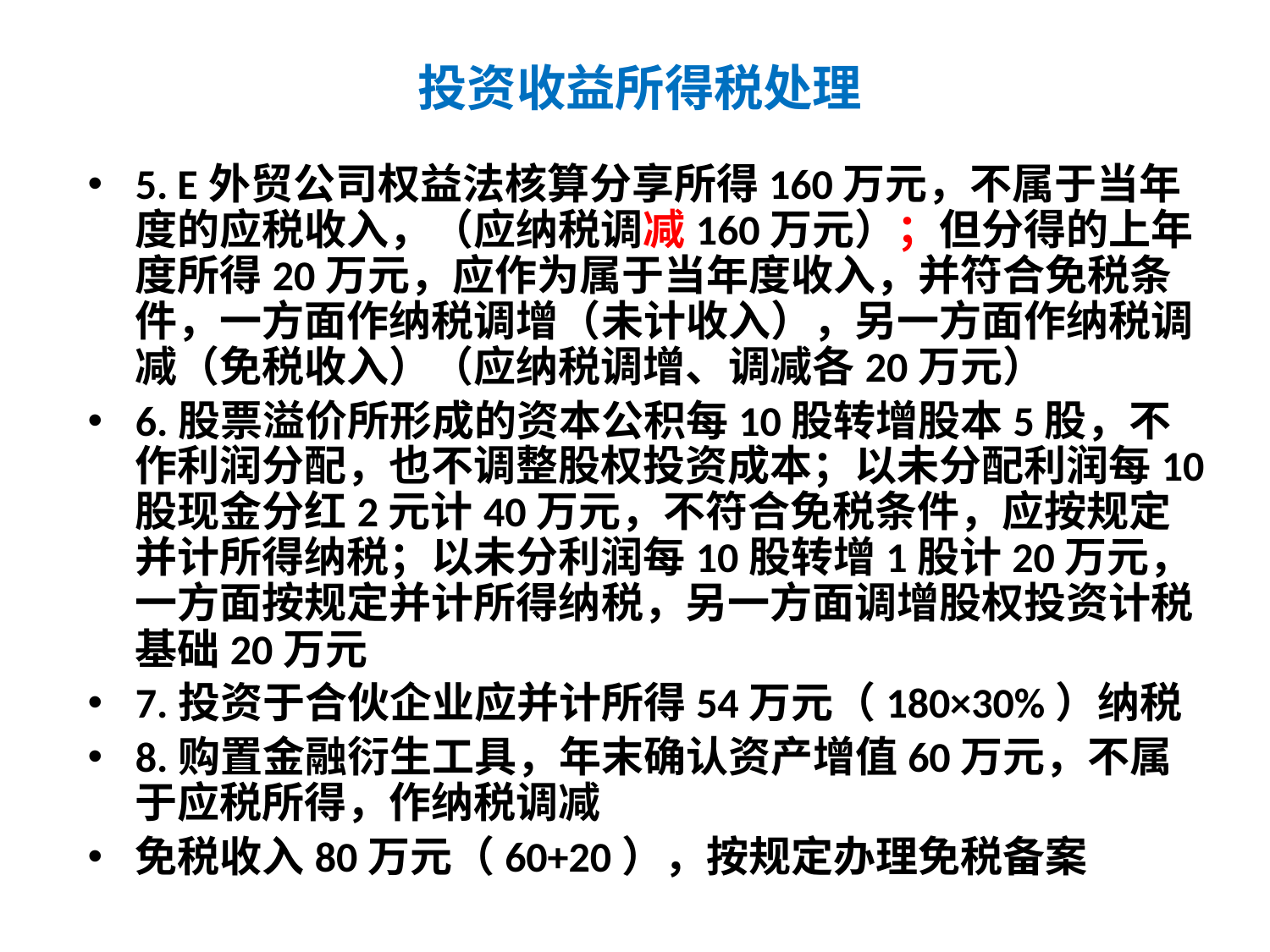

# 投资收益所得税处理
5. E外贸公司权益法核算分享所得160万元，不属于当年度的应税收入，（应纳税调减160万元）；但分得的上年度所得20万元，应作为属于当年度收入，并符合免税条件，一方面作纳税调增（未计收入），另一方面作纳税调减（免税收入）（应纳税调增、调减各20万元）
6.股票溢价所形成的资本公积每10股转增股本5股，不作利润分配，也不调整股权投资成本；以未分配利润每10股现金分红2元计40万元，不符合免税条件，应按规定并计所得纳税；以未分利润每10股转增1股计20万元，一方面按规定并计所得纳税，另一方面调增股权投资计税基础20万元
7.投资于合伙企业应并计所得54万元（180×30%）纳税
8.购置金融衍生工具，年末确认资产增值60万元，不属于应税所得，作纳税调减
免税收入80万元（60+20），按规定办理免税备案